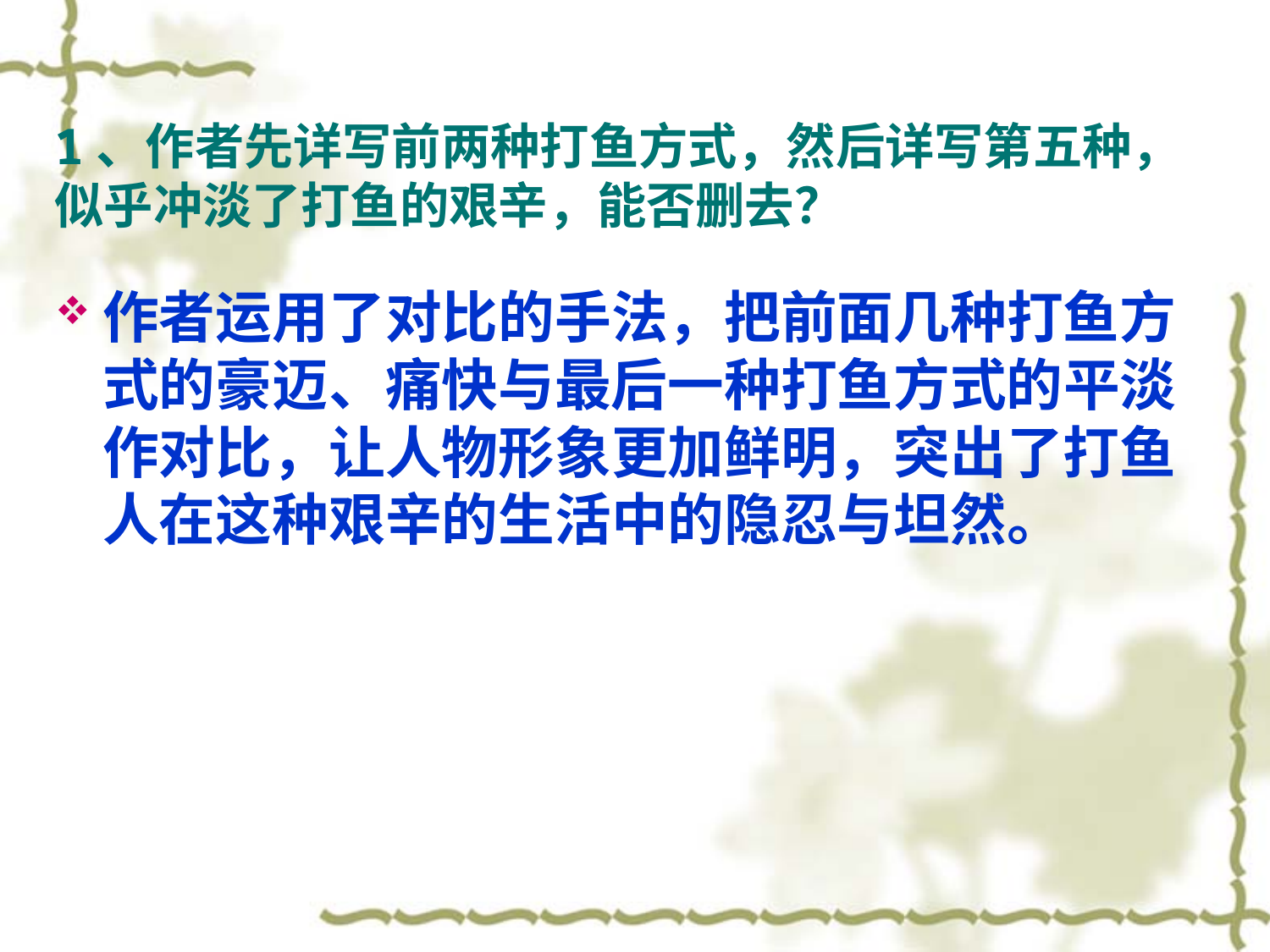

# 1、作者先详写前两种打鱼方式，然后详写第五种，似乎冲淡了打鱼的艰辛，能否删去？
作者运用了对比的手法，把前面几种打鱼方式的豪迈、痛快与最后一种打鱼方式的平淡作对比，让人物形象更加鲜明，突出了打鱼人在这种艰辛的生活中的隐忍与坦然。